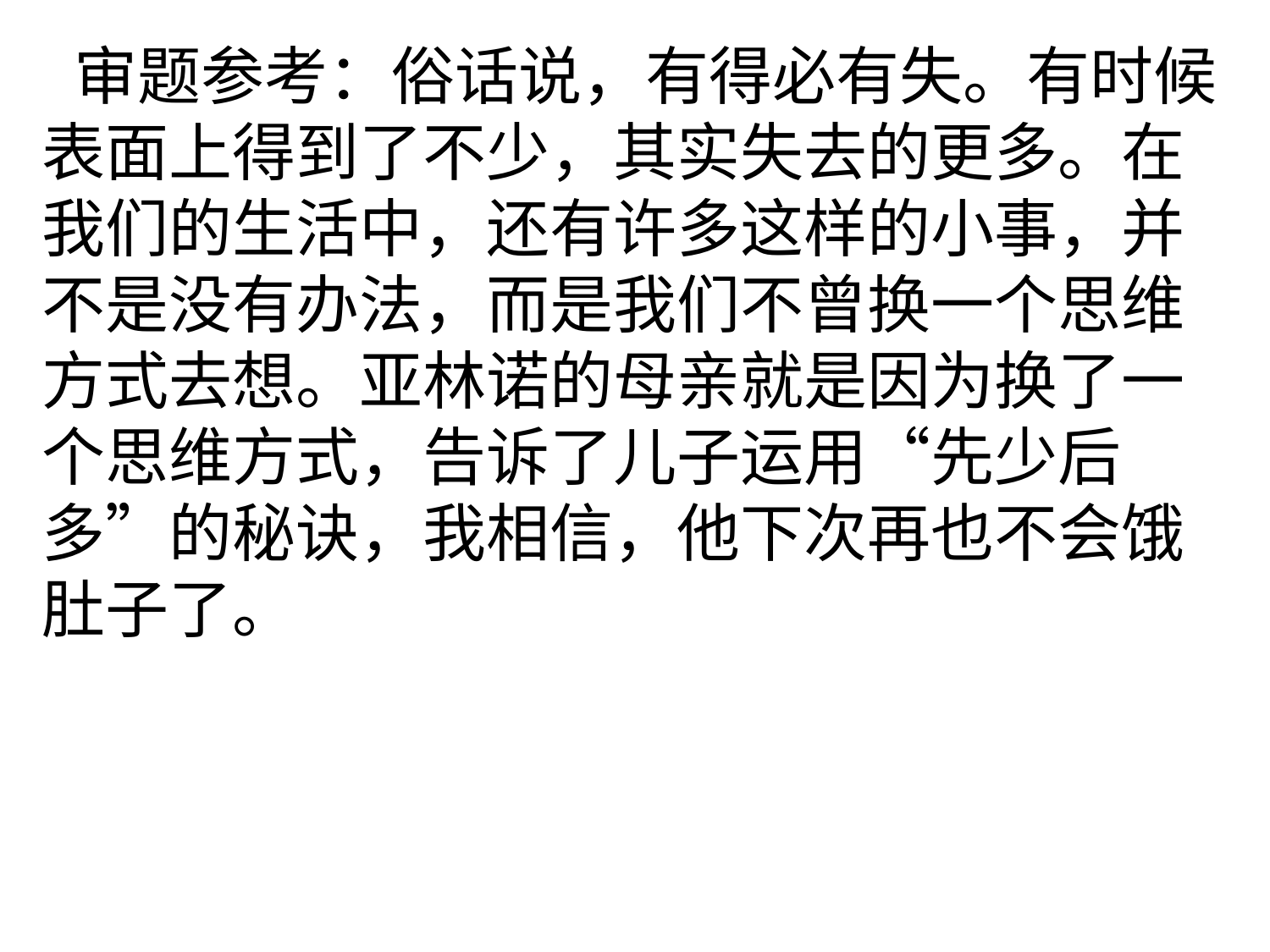

审题参考：俗话说，有得必有失。有时候表面上得到了不少，其实失去的更多。在我们的生活中，还有许多这样的小事，并不是没有办法，而是我们不曾换一个思维方式去想。亚林诺的母亲就是因为换了一个思维方式，告诉了儿子运用“先少后多”的秘诀，我相信，他下次再也不会饿肚子了。